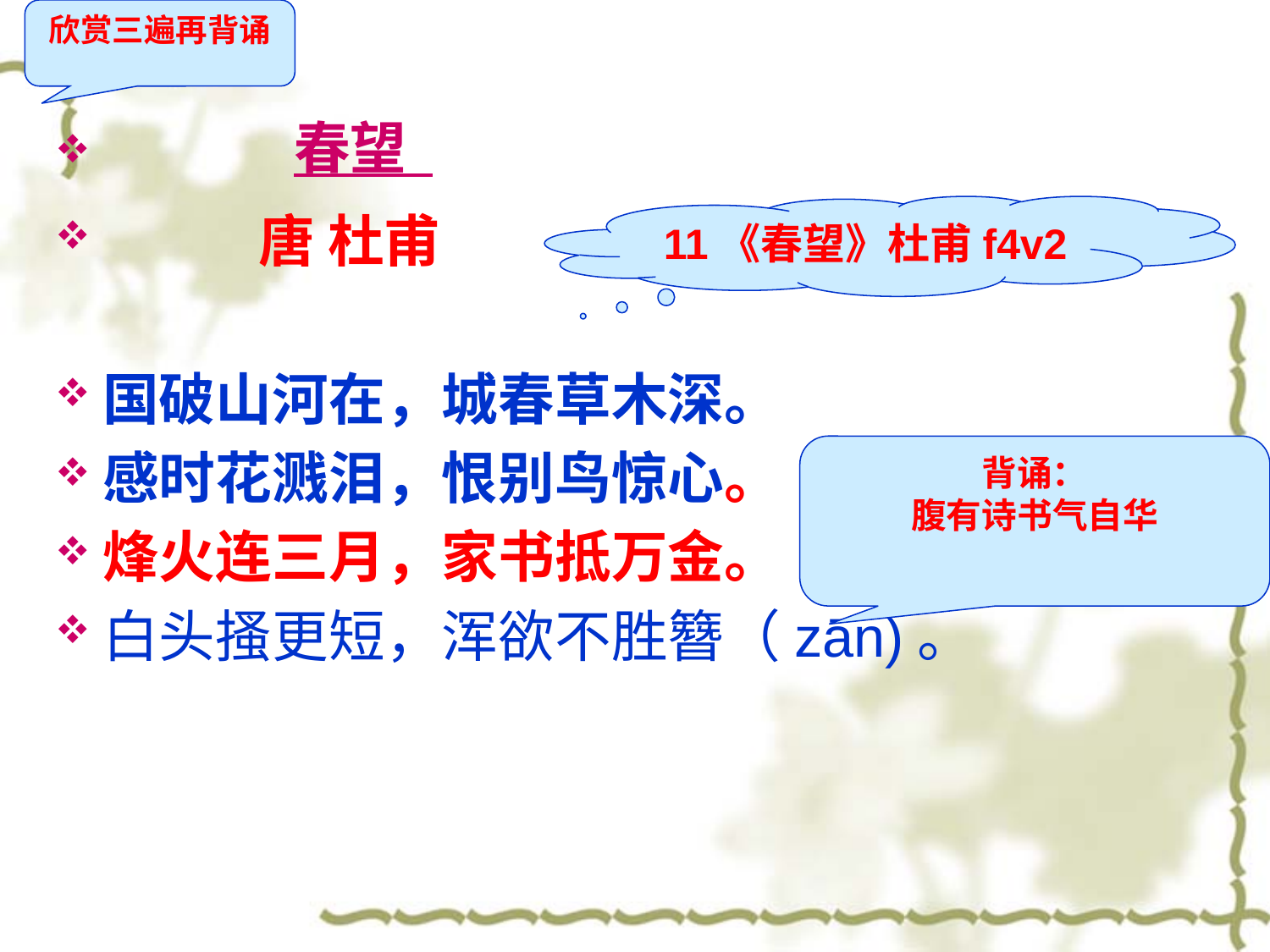

欣赏三遍再背诵
#
              春望
           唐 杜甫

国破山河在，城春草木深。
感时花溅泪，恨别鸟惊心。
烽火连三月，家书抵万金。
白头搔更短，浑欲不胜簪（zān)。

11《春望》杜甫f4v2
背诵：
腹有诗书气自华